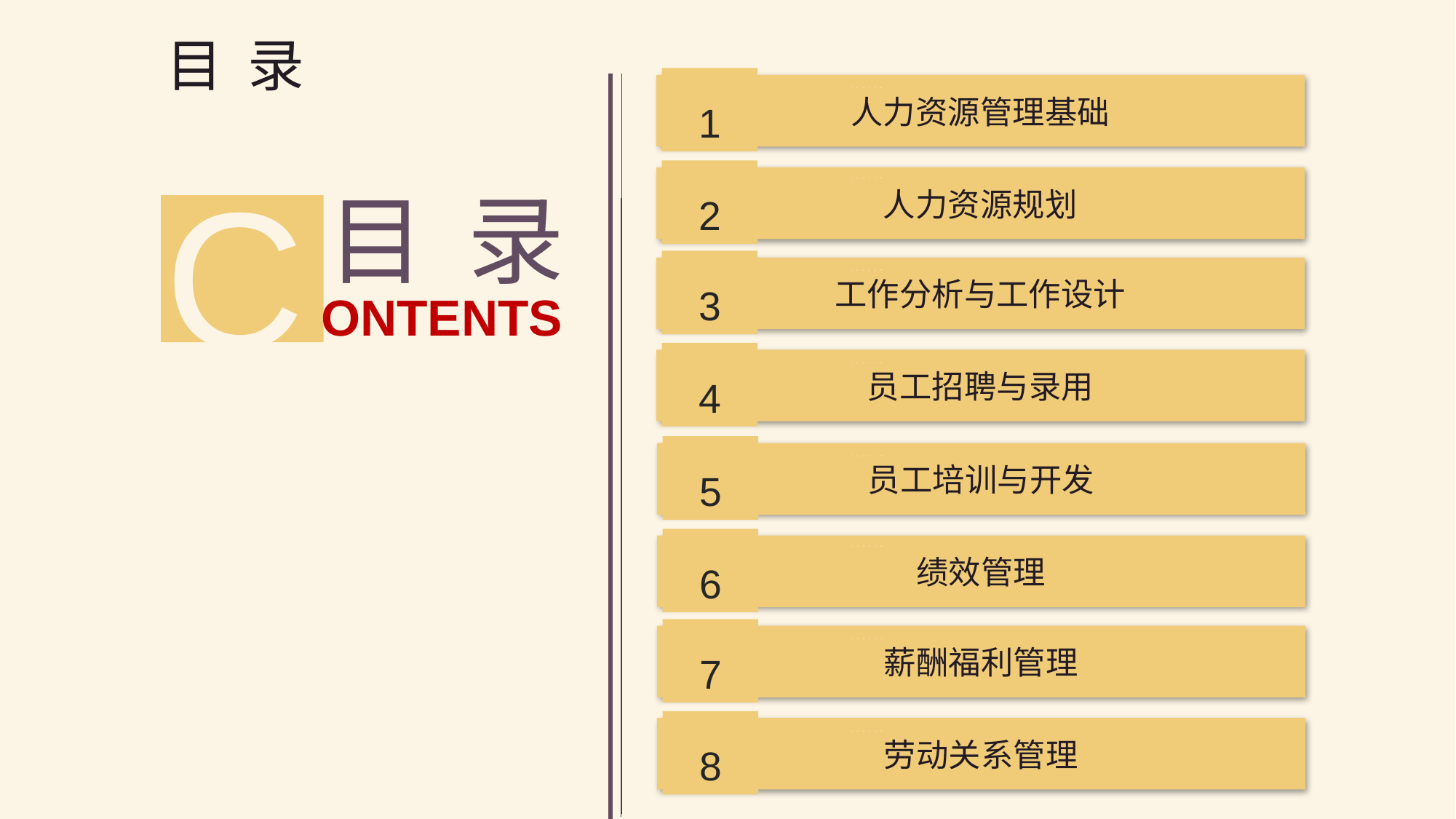

目  录
1
人力资源管理基础

点击添加标题
C
目  录

ONTENTS
2
人力资源规划
点击添加标题

3
工作分析与工作设计

点击添加标题
4
员工招聘与录用

点击添加标题
5
员工培训与开发

点击添加标题
6
绩效管理
点击添加标题

7
薪酬福利管理

点击添加标题
8
劳动关系管理

点击添加标题